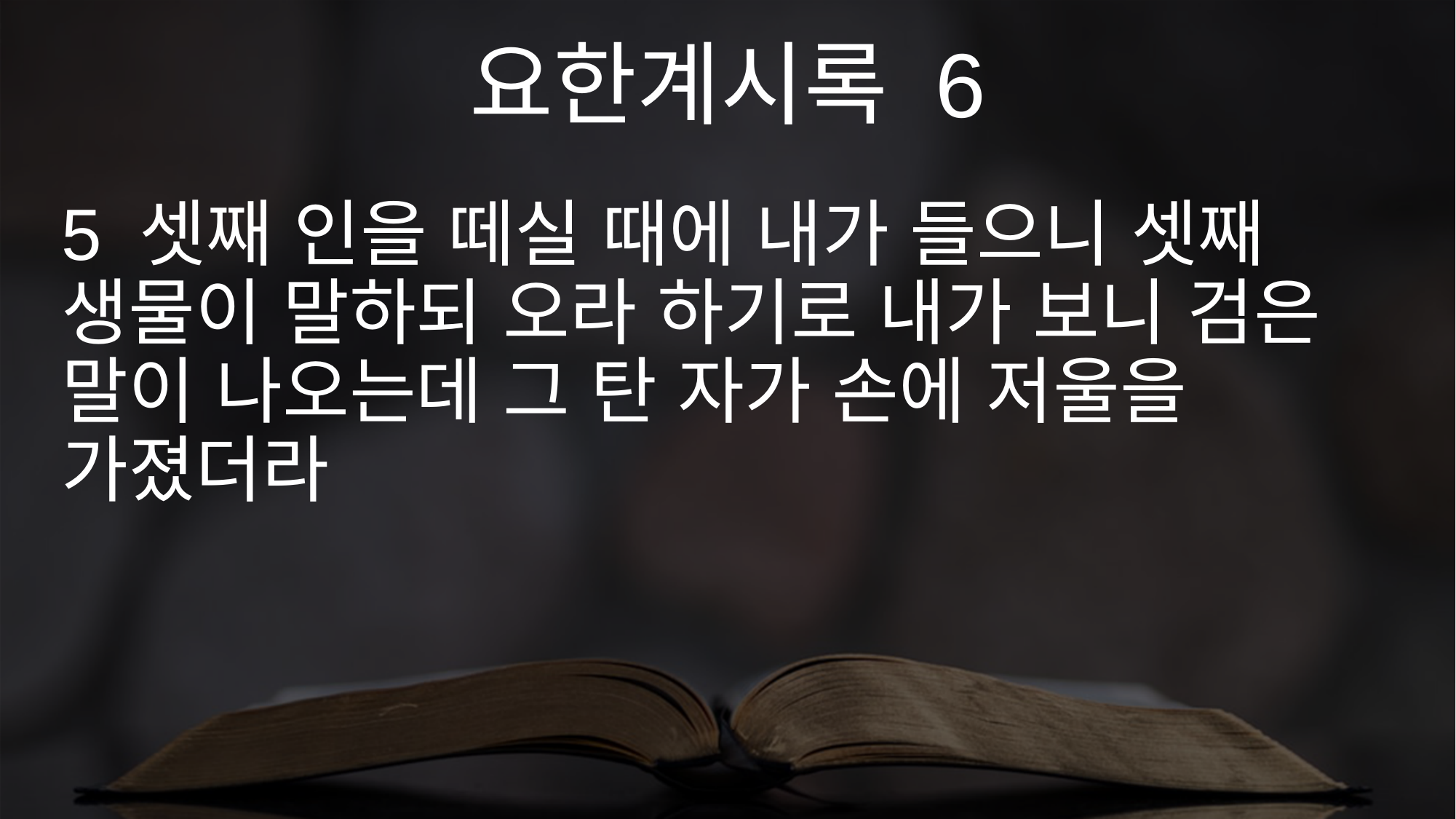

요한계시록 6
5 셋째 인을 떼실 때에 내가 들으니 셋째 생물이 말하되 오라 하기로 내가 보니 검은 말이 나오는데 그 탄 자가 손에 저울을 가졌더라